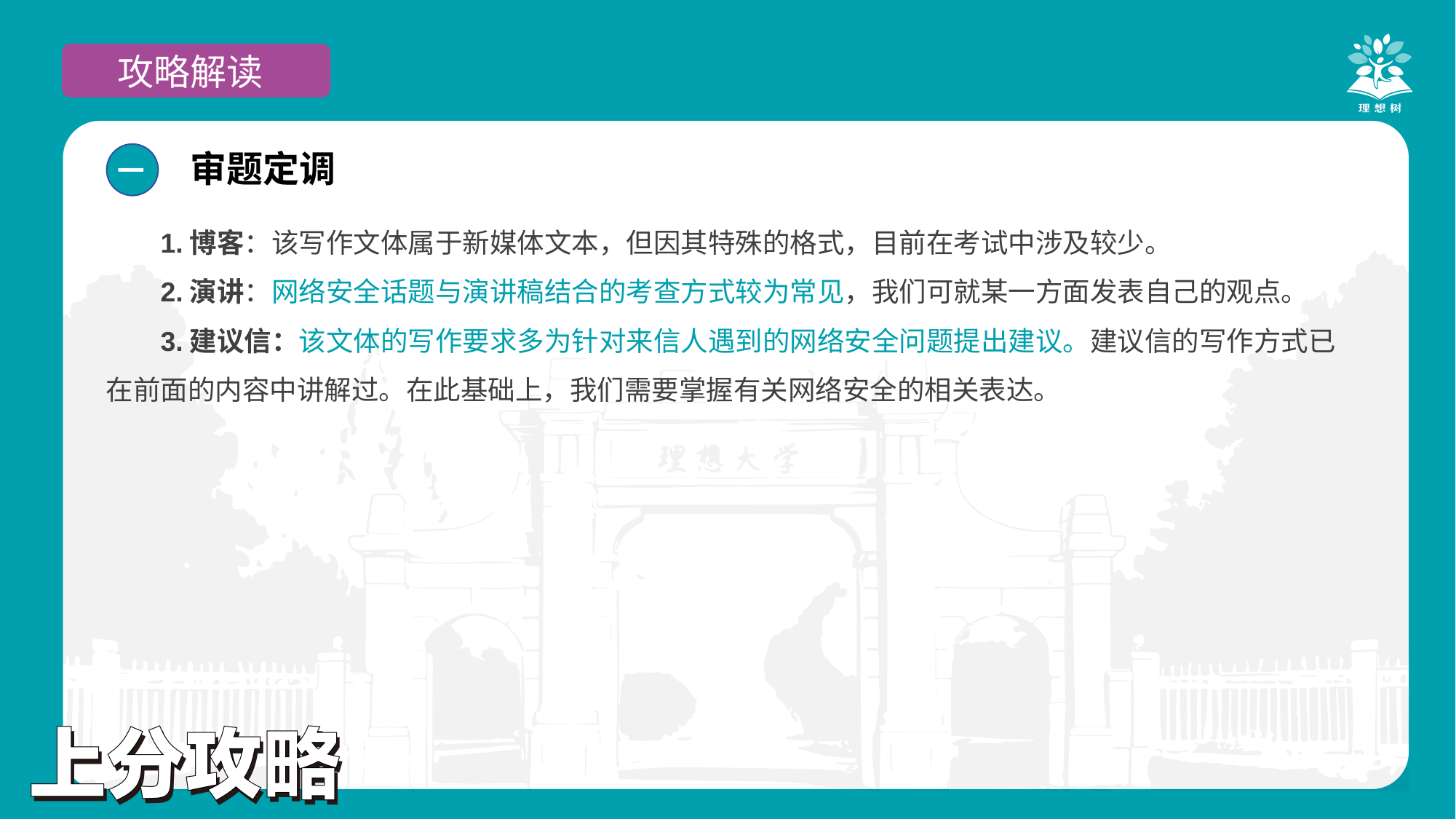

攻略解读
审题定调

一
1.博客：该写作文体属于新媒体文本，但因其特殊的格式，目前在考试中涉及较少。
2.演讲：网络安全话题与演讲稿结合的考查方式较为常见，我们可就某一方面发表自己的观点。
3.建议信：该文体的写作要求多为针对来信人遇到的网络安全问题提出建议。建议信的写作方式已在前面的内容中讲解过。在此基础上，我们需要掌握有关网络安全的相关表达。